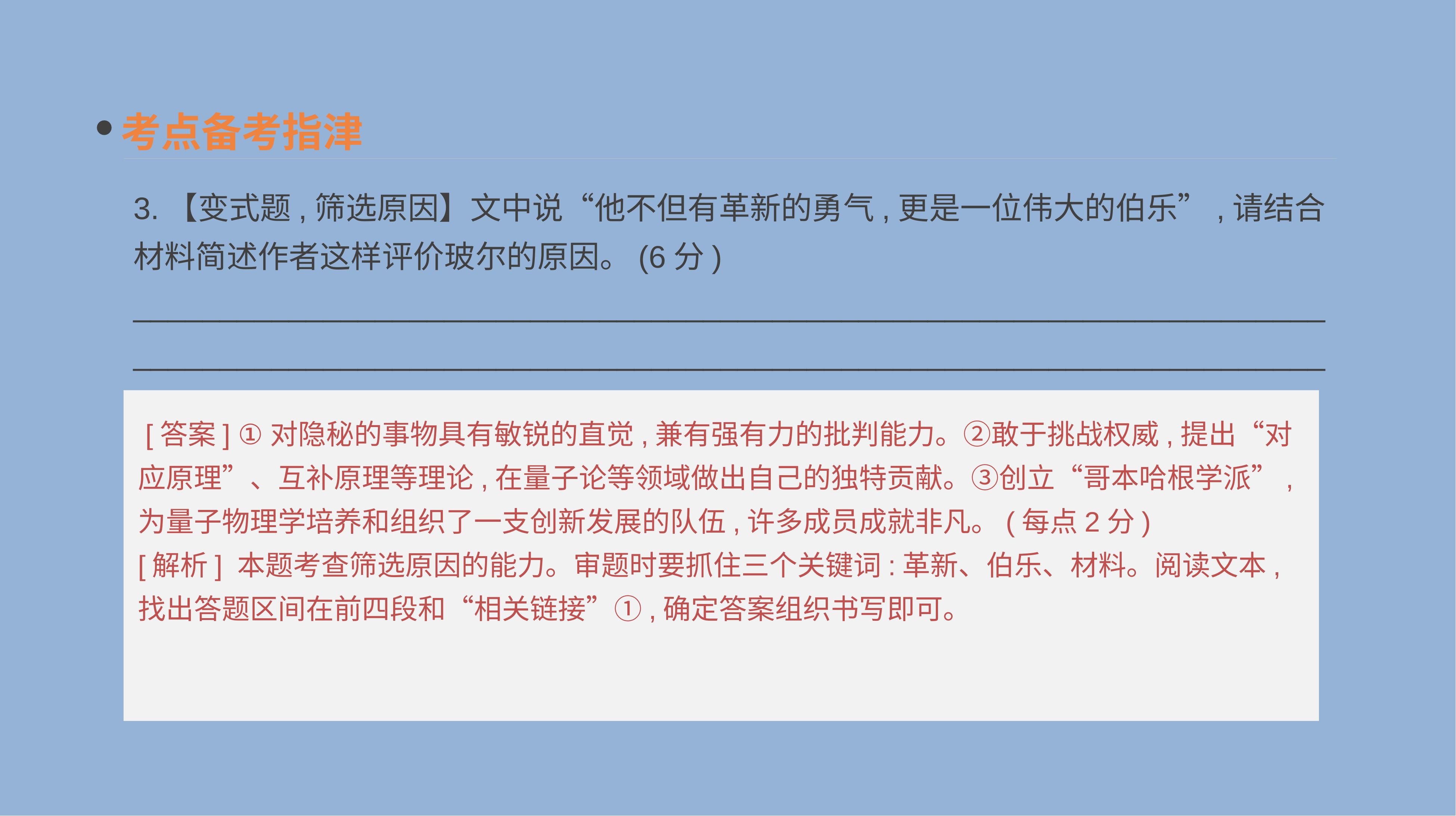

考点备考指津

3.【变式题,筛选原因】文中说“他不但有革新的勇气,更是一位伟大的伯乐”,请结合材料简述作者这样评价玻尔的原因。(6分)
__________________________________________________________________________________________________________________________________________________________________________

 [答案] ①对隐秘的事物具有敏锐的直觉,兼有强有力的批判能力。②敢于挑战权威,提出“对应原理”、互补原理等理论,在量子论等领域做出自己的独特贡献。③创立“哥本哈根学派”,为量子物理学培养和组织了一支创新发展的队伍,许多成员成就非凡。(每点2分)
[解析] 本题考查筛选原因的能力。审题时要抓住三个关键词:革新、伯乐、材料。阅读文本,找出答题区间在前四段和“相关链接”①,确定答案组织书写即可。